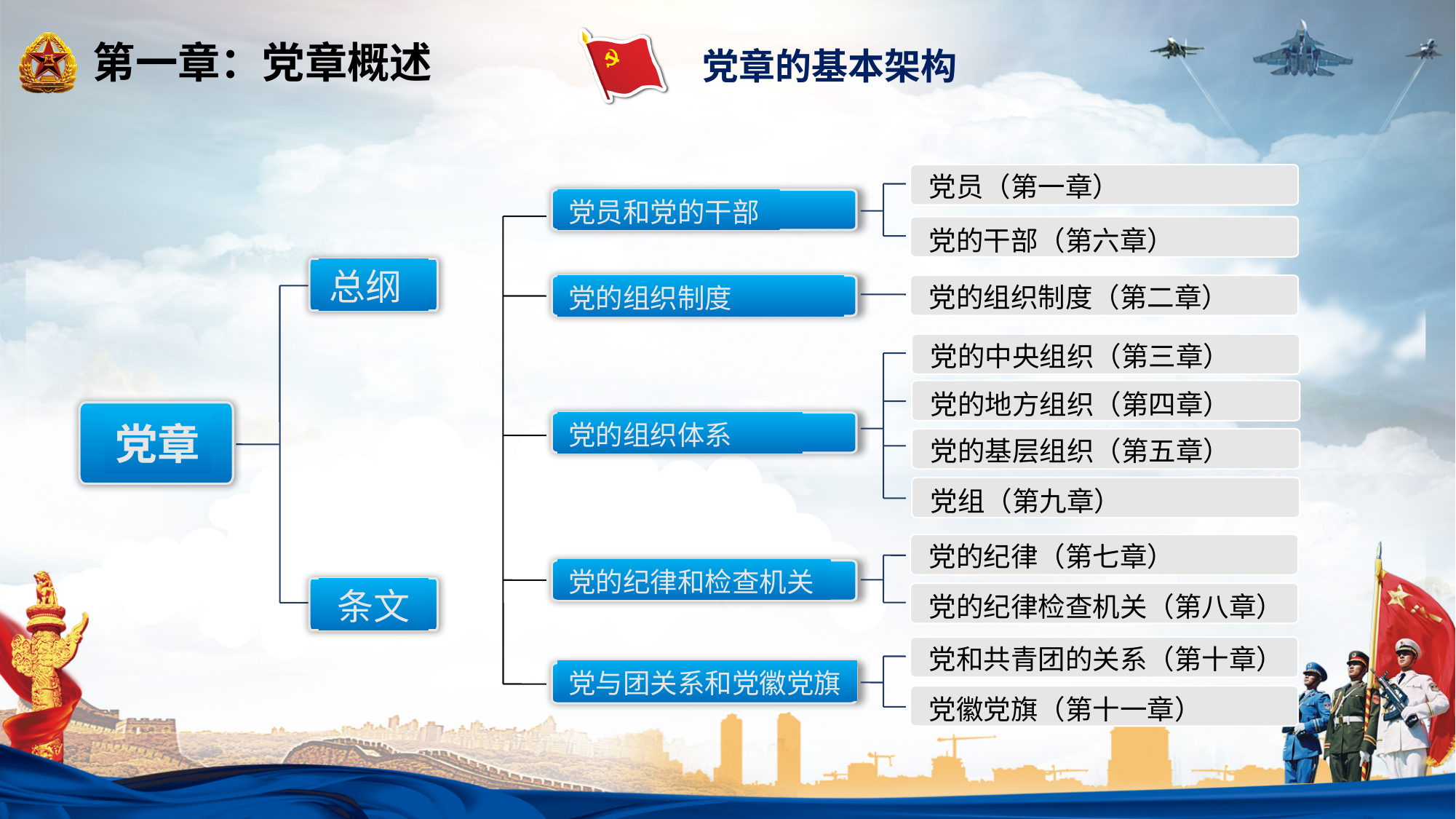

党章的基本架构
党员（第一章）

党员和党的干部

党的干部（第六章）
党的组织制度（第二章）

党的组织制度

党的中央组织（第三章）

党的地方组织（第四章）

党的组织体系

党的基层组织（第五章）

党组（第九章）
党的纪律（第七章）

党的纪律和检查机关

党的纪律检查机关（第八章）
党和共青团的关系（第十章）

党与团关系和党徽党旗

党徽党旗（第十一章）

总纲

党章

条文